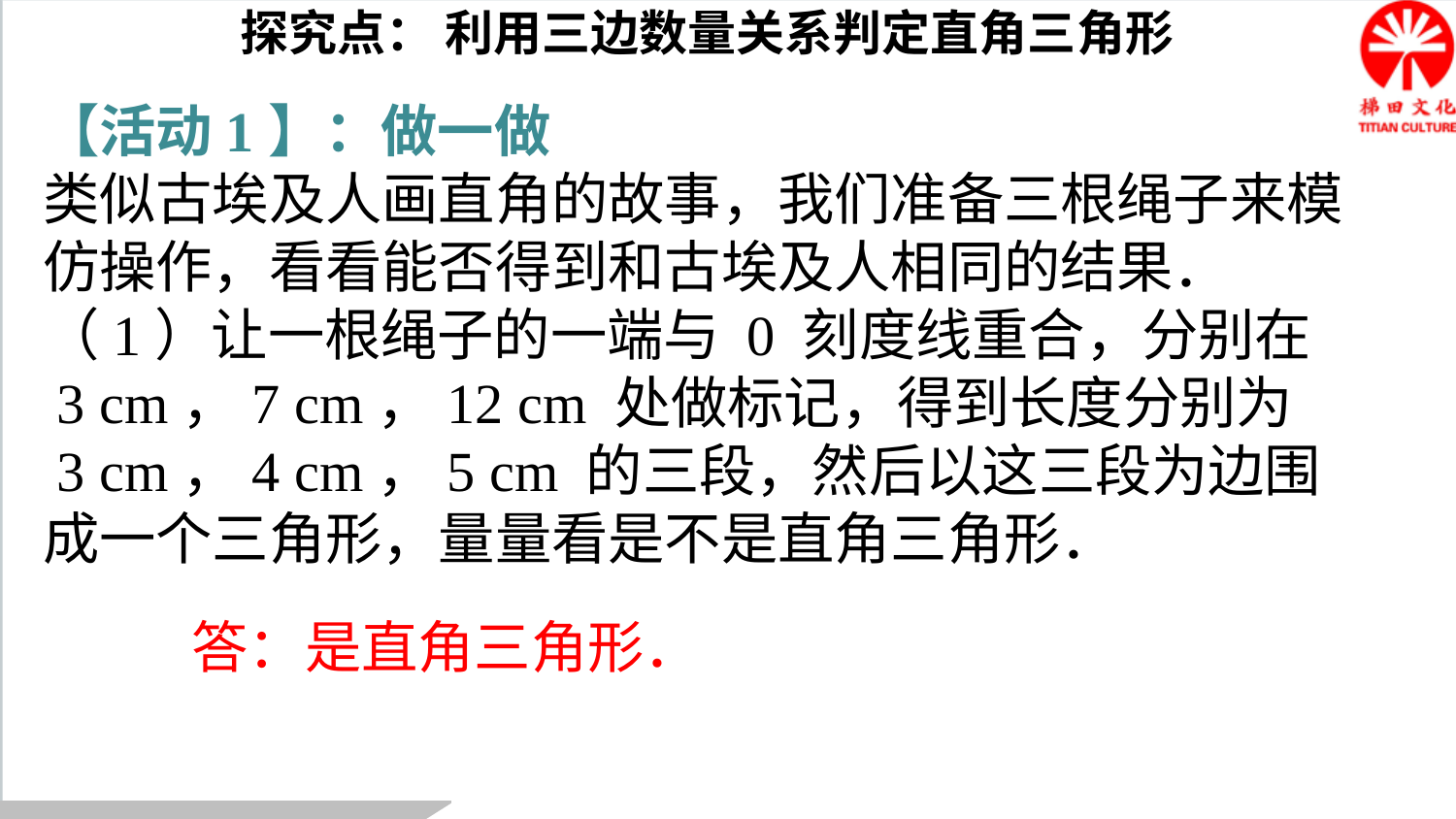

探究点： 利用三边数量关系判定直角三角形
【活动1】：做一做
类似古埃及人画直角的故事，我们准备三根绳子来模仿操作，看看能否得到和古埃及人相同的结果．
（1）让一根绳子的一端与 0 刻度线重合，分别在
 3 cm，7 cm，12 cm 处做标记，得到长度分别为
 3 cm，4 cm，5 cm 的三段，然后以这三段为边围成一个三角形，量量看是不是直角三角形．
答：是直角三角形．